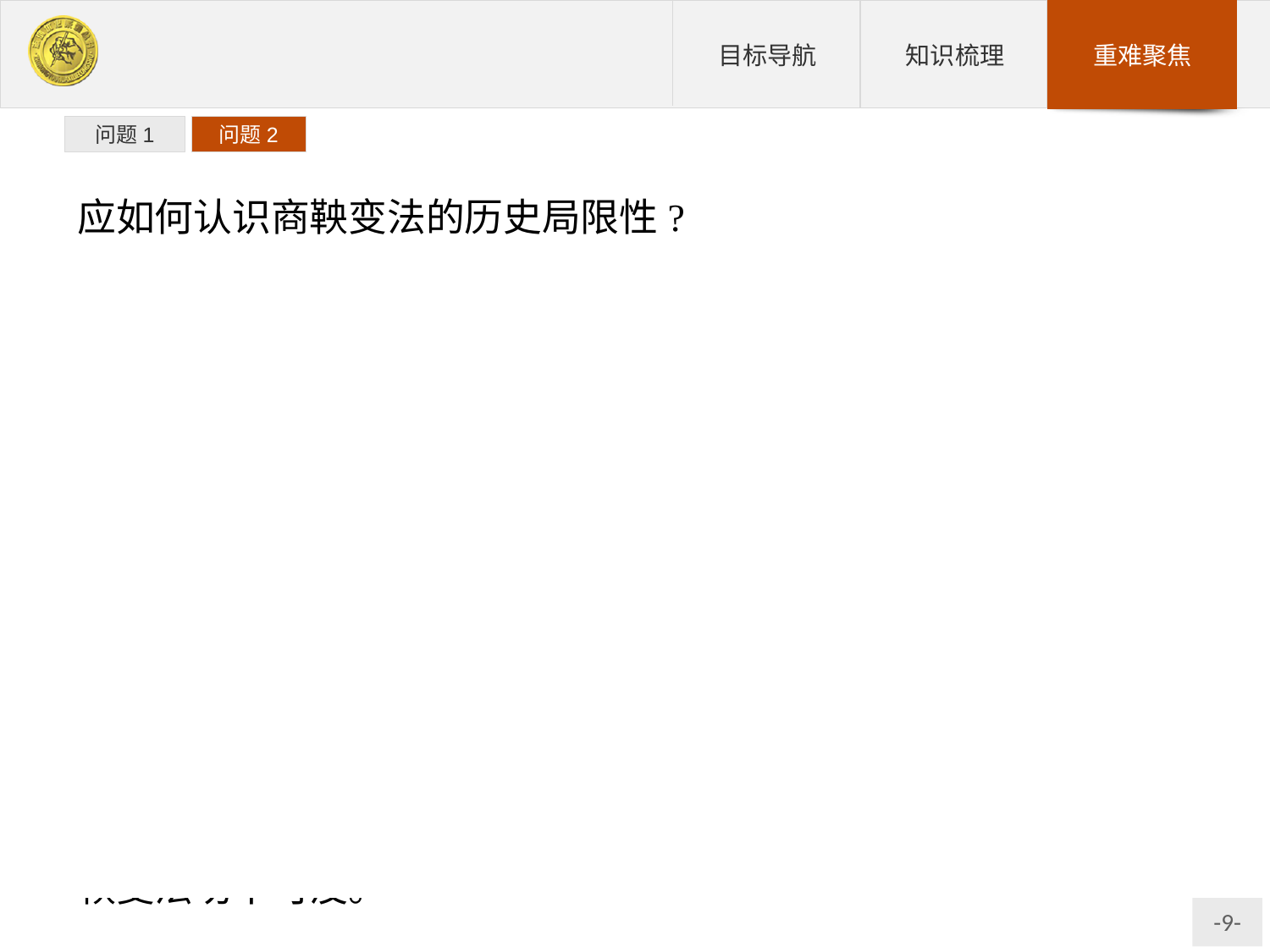

问题1
问题2
应如何认识商鞅变法的历史局限性?
(1)产生原因:商鞅变法处在一个新旧历史交替时期,新旧势力斗争异常激烈的历史特点和变法的阶级属性使变法不可避免地带有一定的局限性;法家追求功利,鼓吹严刑峻法,这种偏颇也使商鞅变法带有一定的局限性。
(2)主要表现:①变法轻视教化,鼓吹轻罪重罚。②变法在一定程度上加重了广大人民所受的剥削与压迫,特别是连坐法的推行,给广大人民带来了巨大的痛苦。③变法也未与旧的制度、文化、习俗彻底划清界限。
(3)评价:商鞅变法虽然有一定的局限性,但它是那个时代最为彻底的改革运动,它变革了社会生产关系,促进了生产力的发展,推动了历史前进,对秦国以至中国历史的发展都起了重要作用,商鞅变法功不可没。